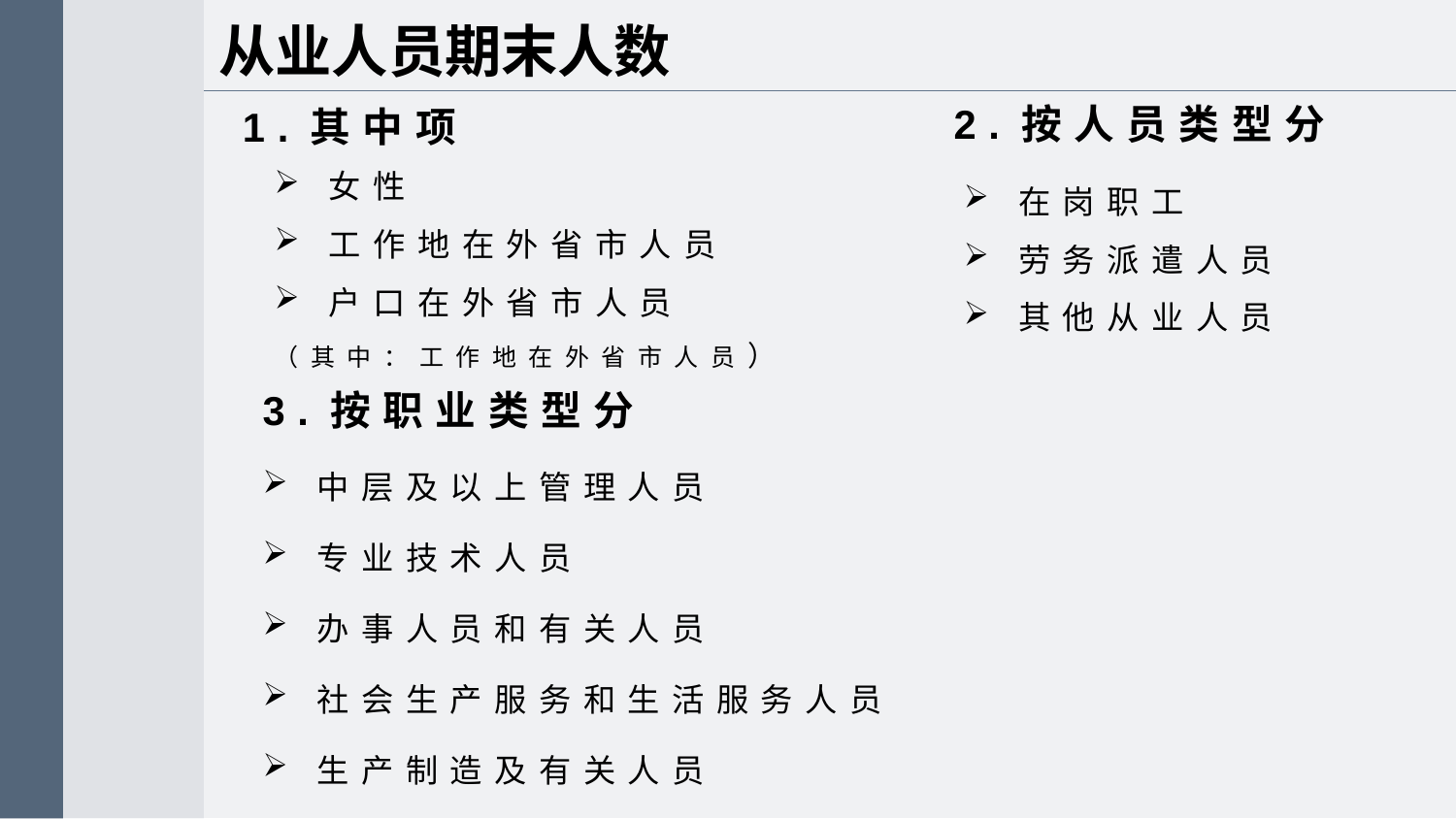

从业人员期末人数
 1.其中项
2.按人员类型分
女性
工作地在外省市人员
户口在外省市人员
（其中：工作地在外省市人员）
在岗职工
劳务派遣人员
其他从业人员
3.按职业类型分
中层及以上管理人员
专业技术人员
办事人员和有关人员
社会生产服务和生活服务人员
生产制造及有关人员